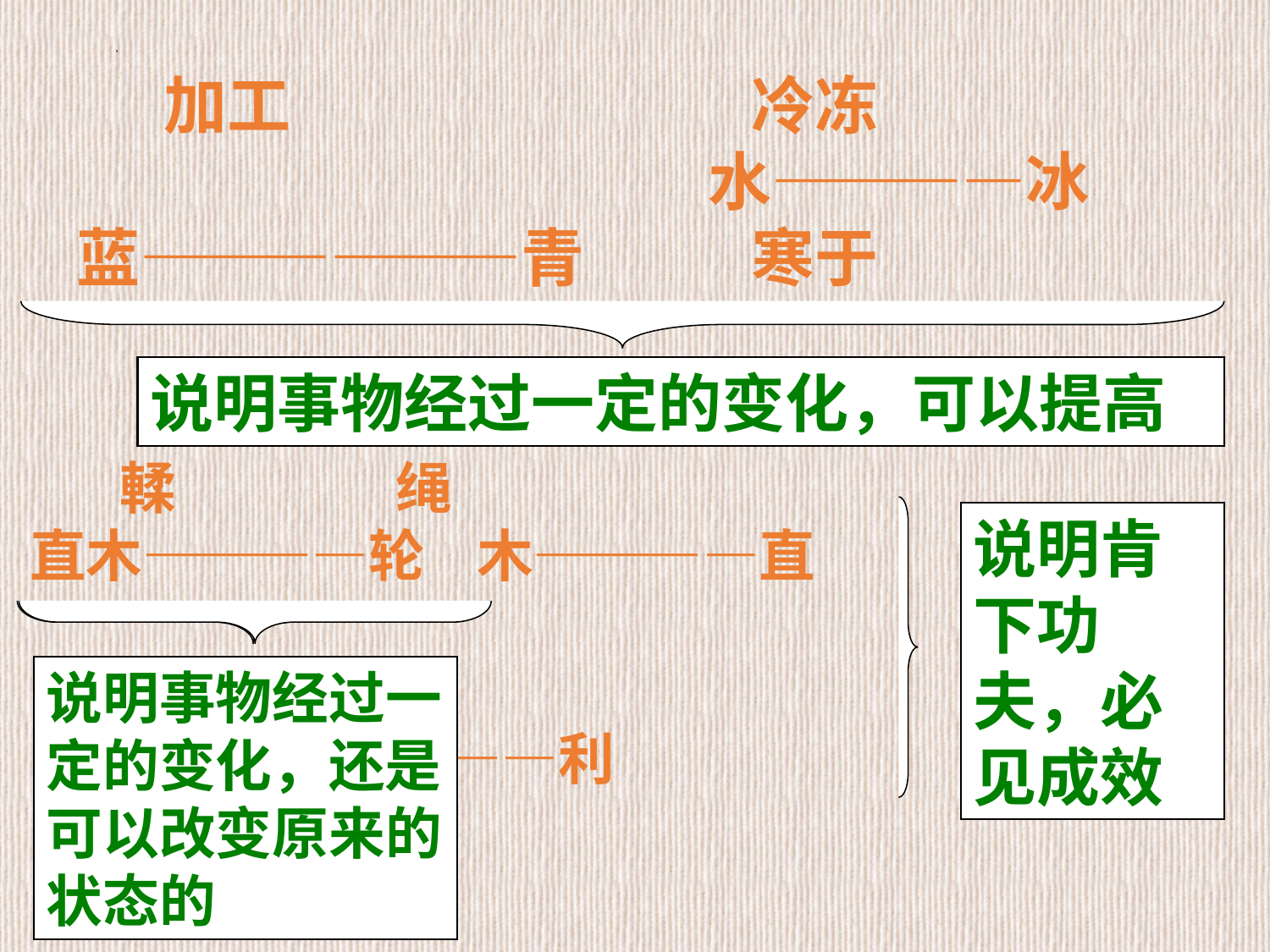

加工
蓝——————青
     胜于
     冷冻
  水————冰
     寒于
说明事物经过一定的变化，可以提高

      輮                 绳
直木————轮    木————直

                       砺
                  金————利

说明肯下功夫，必见成效
说明事物经过一定的变化，还是可以改变原来的状态的